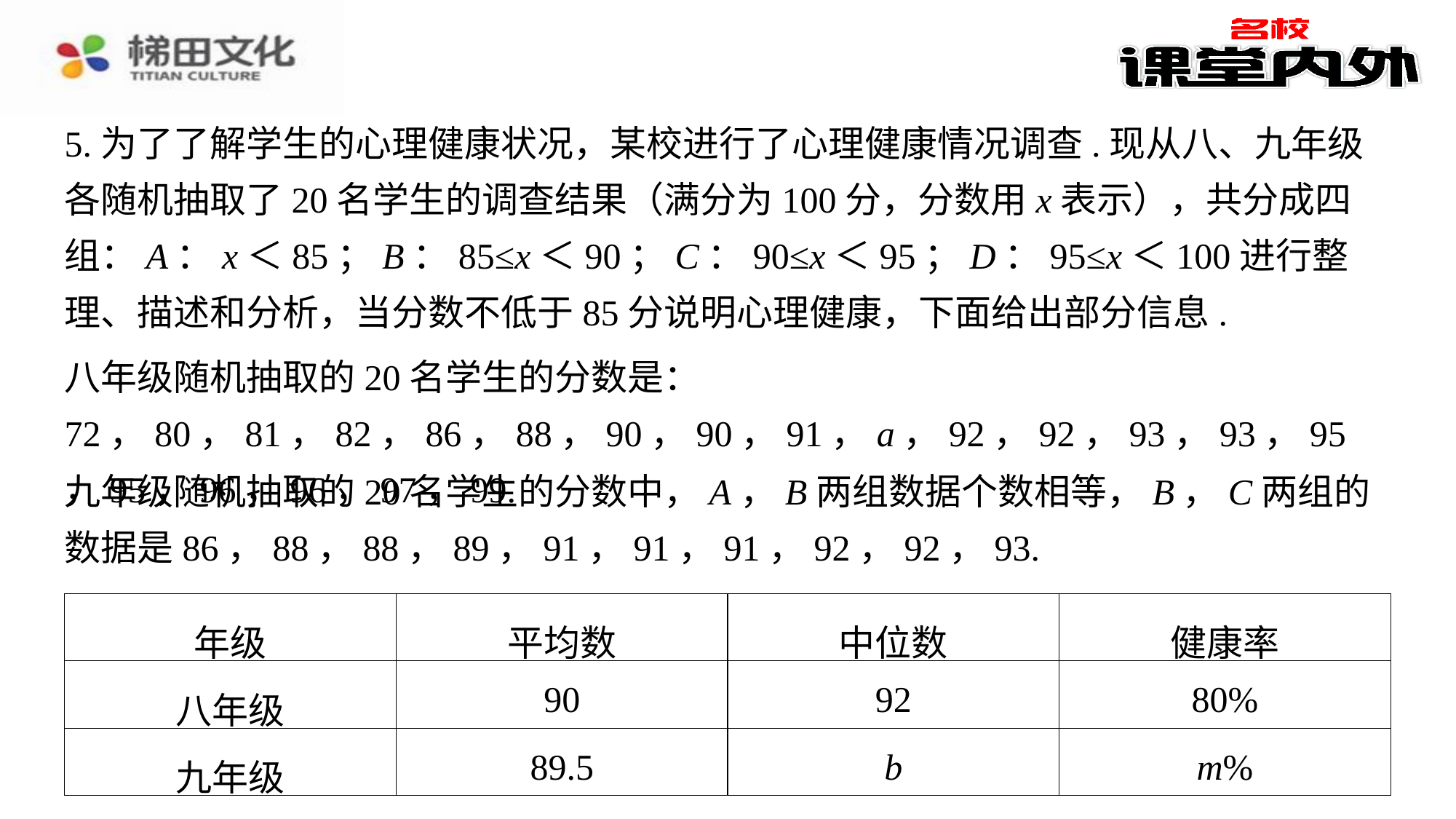

5.为了了解学生的心理健康状况，某校进行了心理健康情况调查.现从八、九年级各随机抽取了20名学生的调查结果（满分为100分，分数用x表示），共分成四组：A：x＜85；B：85≤x＜90；C：90≤x＜95；D：95≤x＜100进行整理、描述和分析，当分数不低于85分说明心理健康，下面给出部分信息.
八年级随机抽取的20名学生的分数是：72，80，81，82，86，88，90，90，91，a，92，92，93，93，95，95，96，96，97，99.
九年级随机抽取的20名学生的分数中，A，B两组数据个数相等，B，C两组的数据是86，88，88，89，91，91，91，92，92，93.
| 年级 | 平均数 | 中位数 | 健康率 |
| --- | --- | --- | --- |
| 八年级 | 90 | 92 | 80% |
| 九年级 | 89.5 | b | m% |